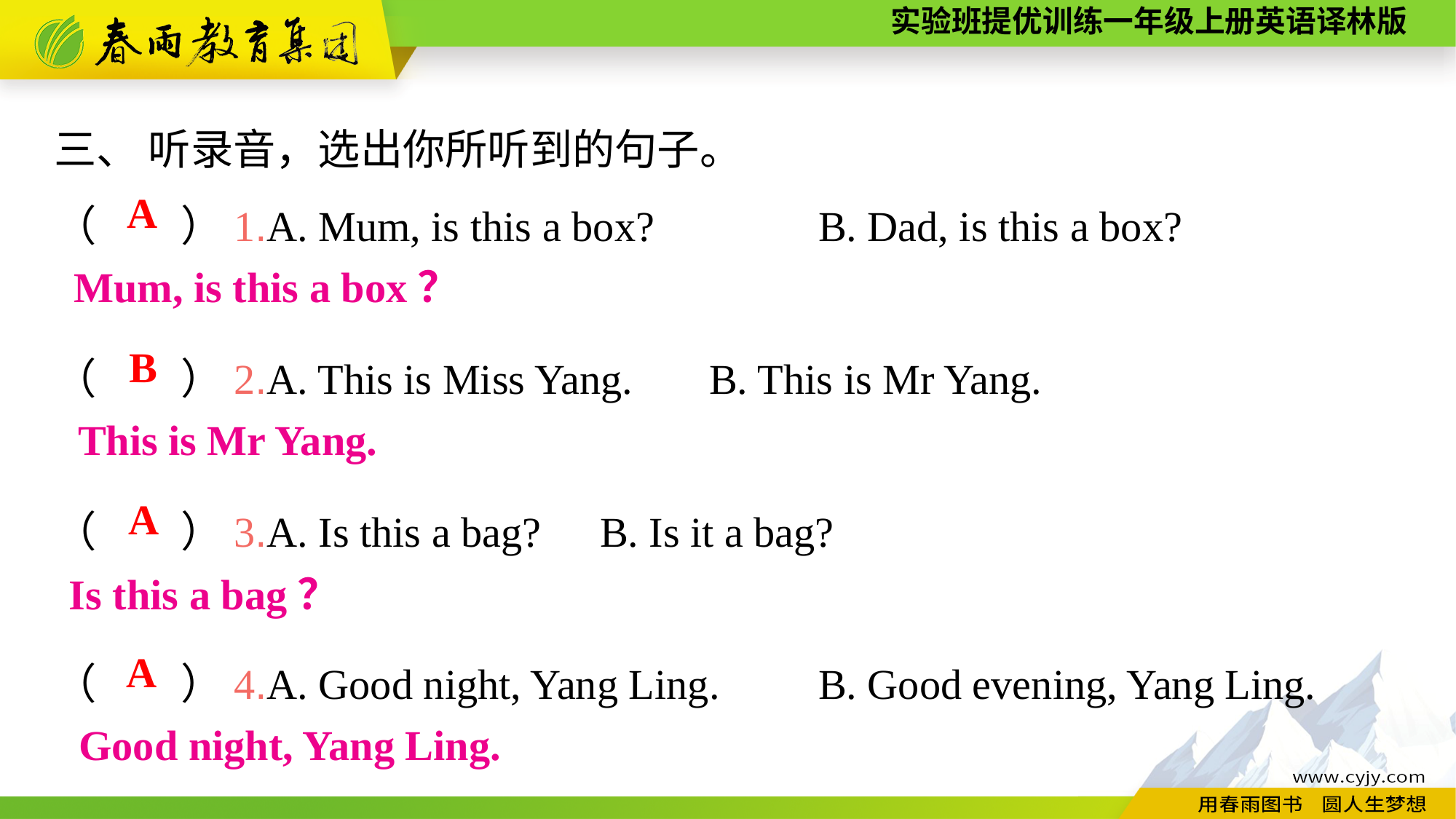

三、 听录音，选出你所听到的句子。
（　　）1.A. Mum, is this a box?　　	B. Dad, is this a box?

（　　）2.A. This is Miss Yang.	B. This is Mr Yang.

（　　）3.A. Is this a bag?	B. Is it a bag?

（　　）4.A. Good night, Yang Ling.	B. Good evening, Yang Ling.
A
Mum, is this a box？
B
This is Mr Yang.
A
Is this a bag？
A
Good night, Yang Ling.